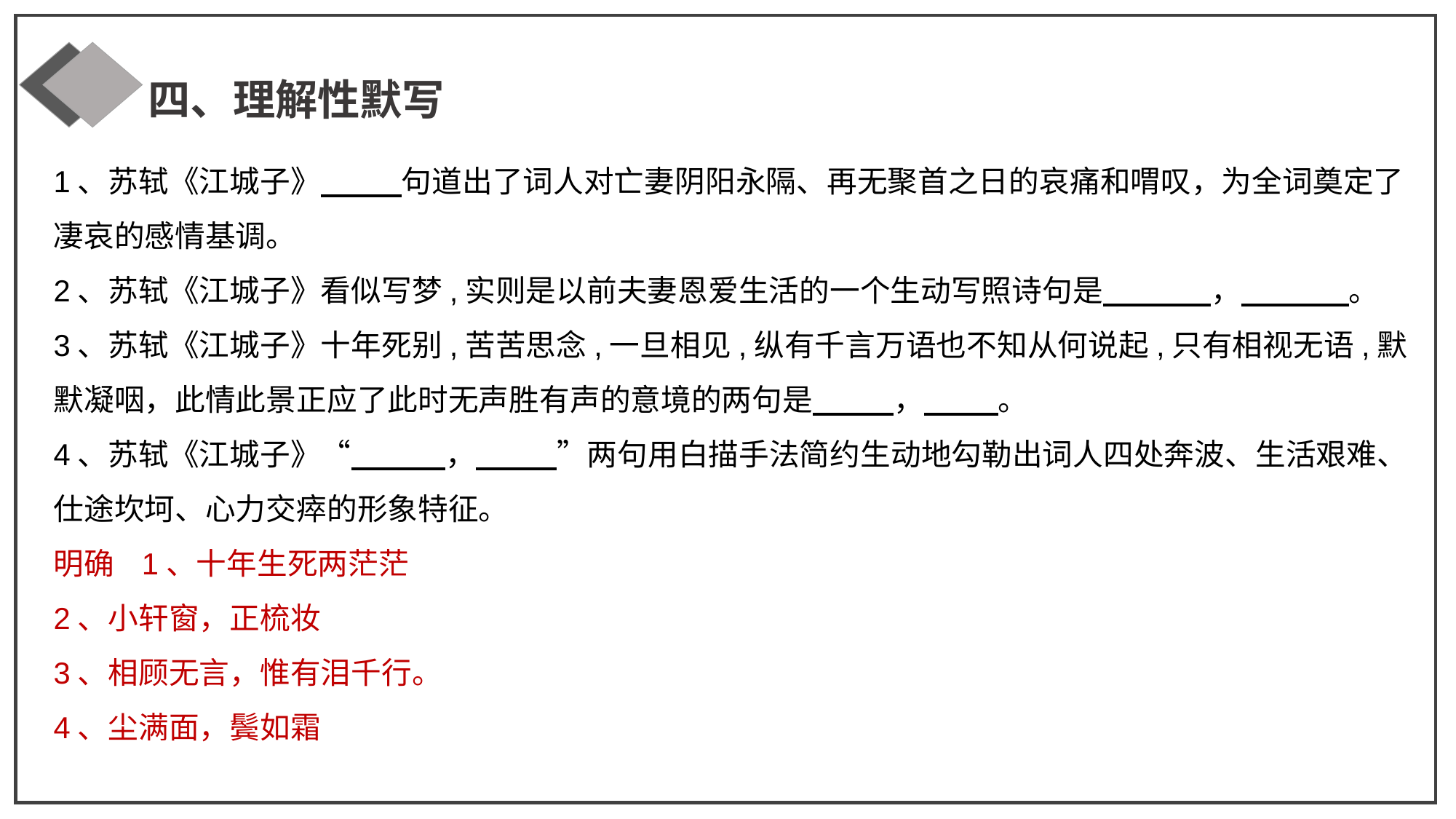

四、理解性默写
1、苏轼《江城子》            句道出了词人对亡妻阴阳永隔、再无聚首之日的哀痛和喟叹，为全词奠定了凄哀的感情基调。
2、苏轼《江城子》看似写梦,实则是以前夫妻恩爱生活的一个生动写照诗句是                ，                。
3、苏轼《江城子》十年死别,苦苦思念,一旦相见,纵有千言万语也不知从何说起,只有相视无语,默默凝咽，此情此景正应了此时无声胜有声的意境的两句是            ，           。
4、苏轼《江城子》“              ，            ”两句用白描手法简约生动地勾勒出词人四处奔波、生活艰难、仕途坎坷、心力交瘁的形象特征。
明确   1、十年生死两茫茫
2、小轩窗，正梳妆
3、相顾无言，惟有泪千行。
4、尘满面，鬓如霜